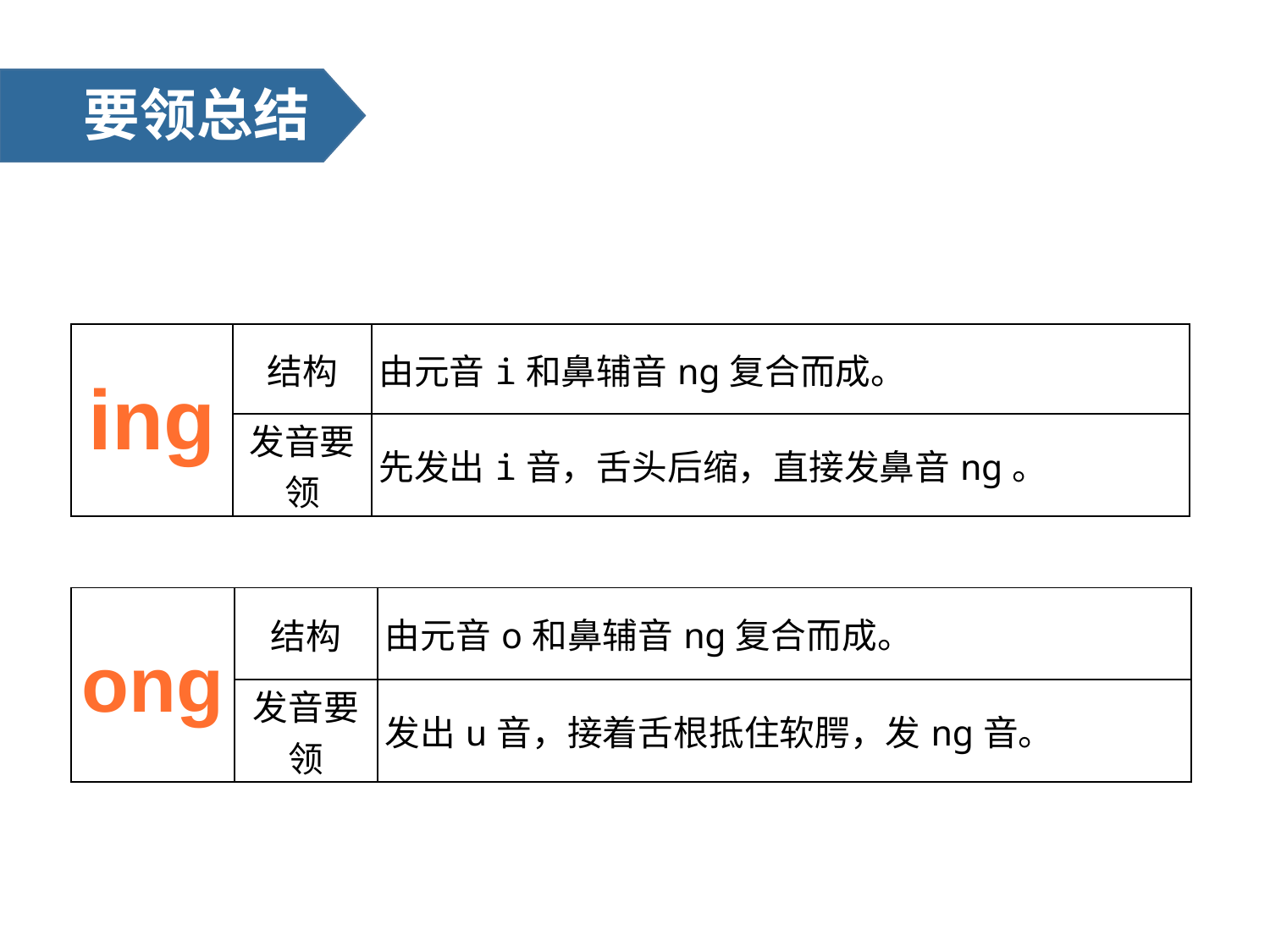

要领总结
| ing | 结构 | 由元音i和鼻辅音nɡ复合而成。 |
| --- | --- | --- |
|  | 发音要领 | 先发出i音，舌头后缩，直接发鼻音nɡ。 |
| ong | 结构 | 由元音o和鼻辅音nɡ复合而成。 |
| --- | --- | --- |
|  | 发音要领 | 发出u音，接着舌根抵住软腭，发nɡ音。 |